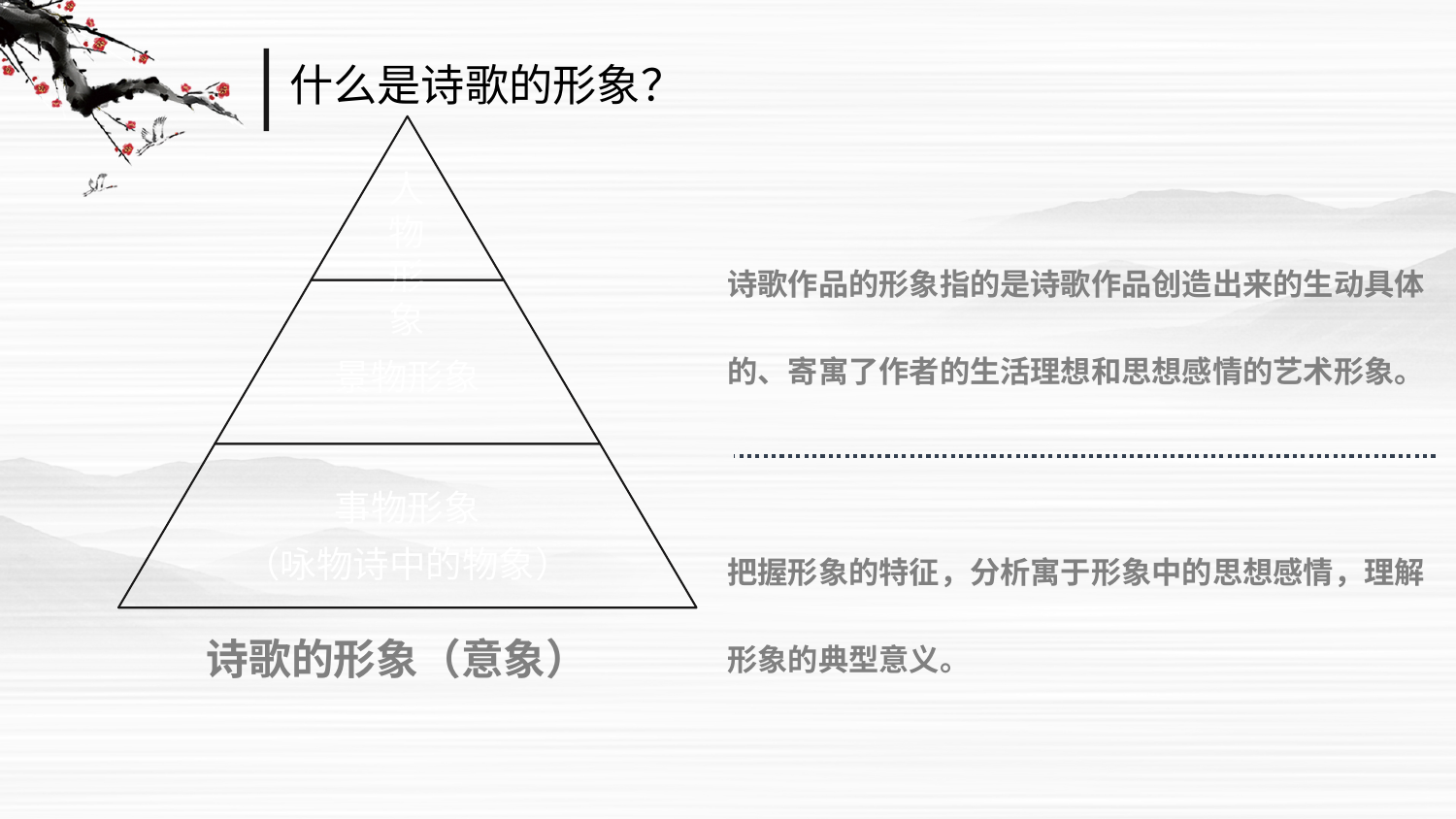

什么是诗歌的形象？

人物形象
景物形象
事物形象
（咏物诗中的物象）
诗歌作品的形象指的是诗歌作品创造出来的生动具体的、寄寓了作者的生活理想和思想感情的艺术形象。
把握形象的特征，分析寓于形象中的思想感情，理解形象的典型意义。
诗歌的形象（意象）